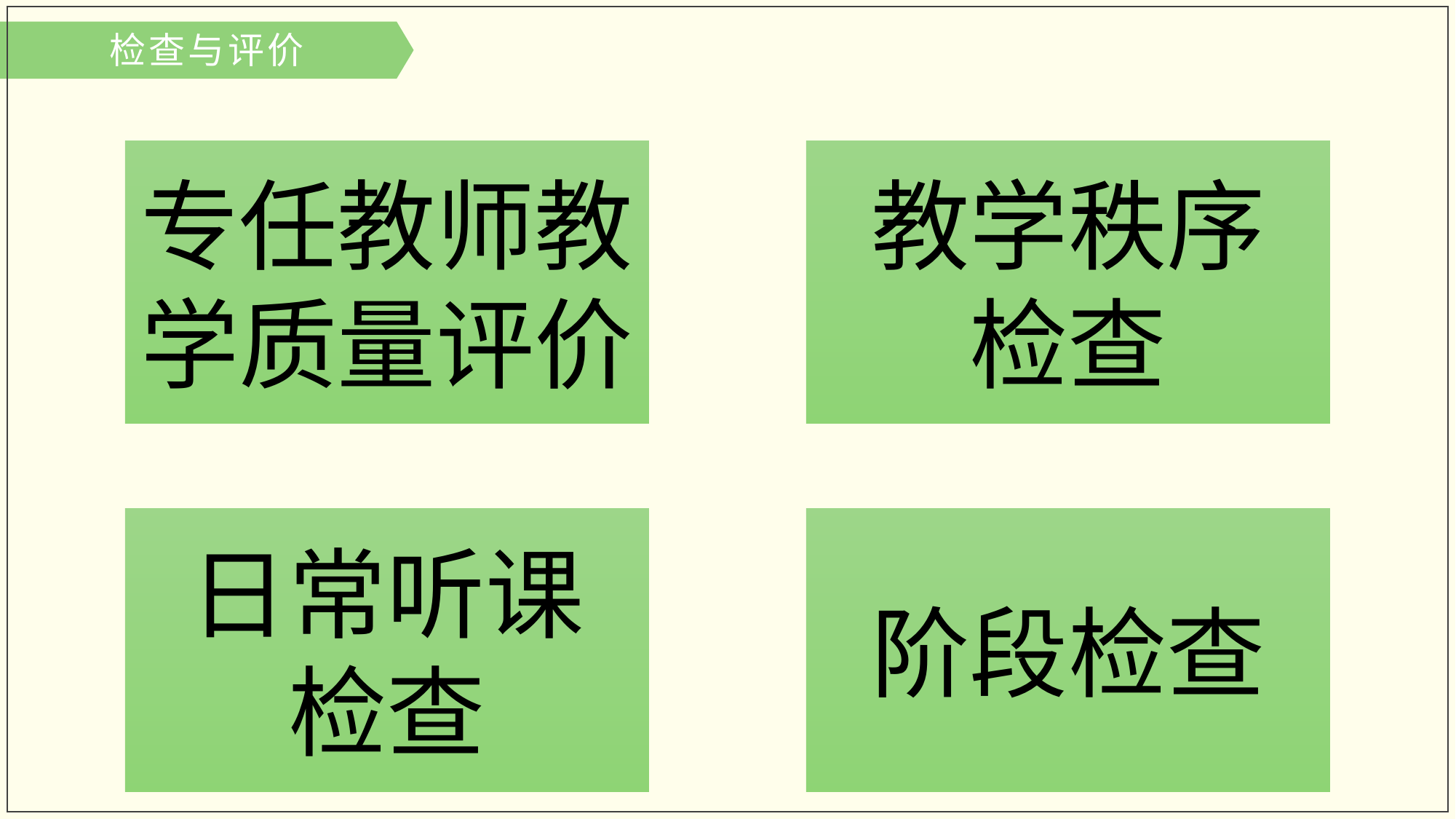

检查与评价

专任教师教学质量评价
教学秩序
检查
日常听课
检查
阶段检查